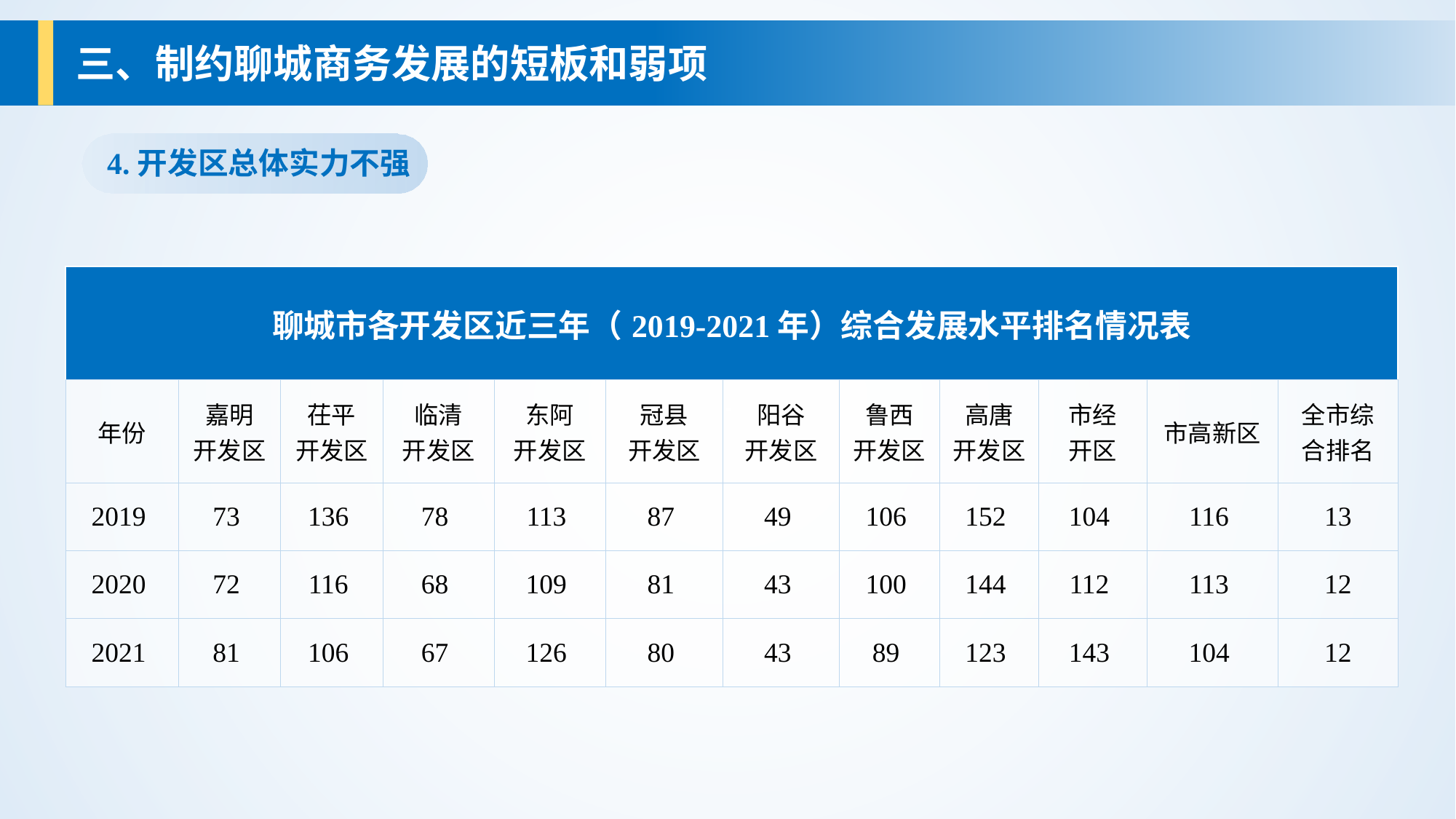

三、制约聊城商务发展的短板和弱项

4.开发区总体实力不强
| 聊城市各开发区近三年（2019-2021年）综合发展水平排名情况表 |  |  |  |  |  |  |  |  |  |  |  |
| --- | --- | --- | --- | --- | --- | --- | --- | --- | --- | --- | --- |
| 年份 | 嘉明 开发区 | 茌平 开发区 | 临清 开发区 | 东阿 开发区 | 冠县 开发区 | 阳谷 开发区 | 鲁西 开发区 | 高唐 开发区 | 市经 开区 | 市高新区 | 全市综合排名 |
| 2019 | 73 | 136 | 78 | 113 | 87 | 49 | 106 | 152 | 104 | 116 | 13 |
| 2020 | 72 | 116 | 68 | 109 | 81 | 43 | 100 | 144 | 112 | 113 | 12 |
| 2021 | 81 | 106 | 67 | 126 | 80 | 43 | 89 | 123 | 143 | 104 | 12 |